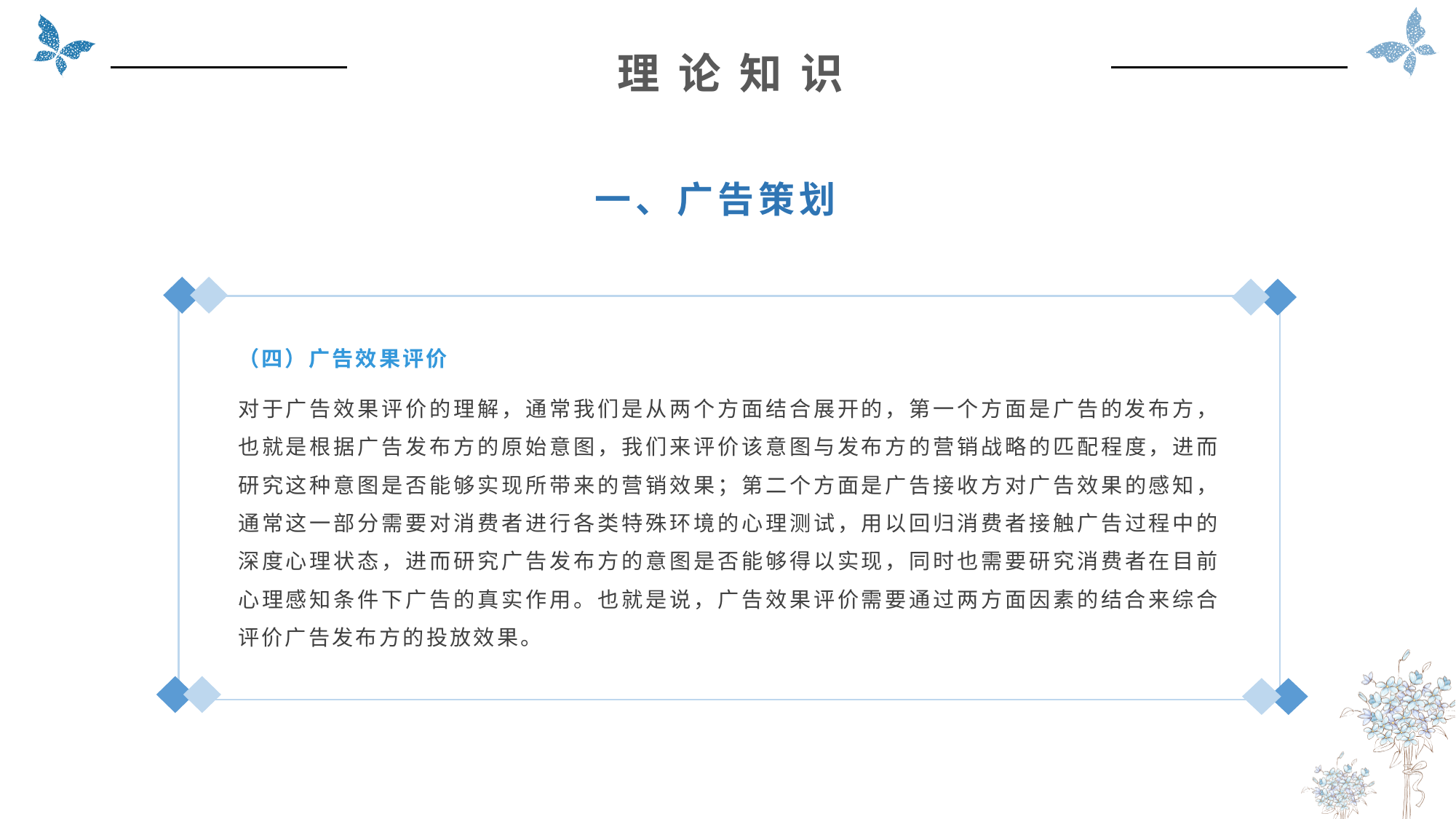

理 论 知 识
一、广告策划

（四）广告效果评价
对于广告效果评价的理解，通常我们是从两个方面结合展开的，第一个方面是广告的发布方，也就是根据广告发布方的原始意图，我们来评价该意图与发布方的营销战略的匹配程度，进而研究这种意图是否能够实现所带来的营销效果；第二个方面是广告接收方对广告效果的感知，通常这一部分需要对消费者进行各类特殊环境的心理测试，用以回归消费者接触广告过程中的深度心理状态，进而研究广告发布方的意图是否能够得以实现，同时也需要研究消费者在目前心理感知条件下广告的真实作用。也就是说，广告效果评价需要通过两方面因素的结合来综合评价广告发布方的投放效果。